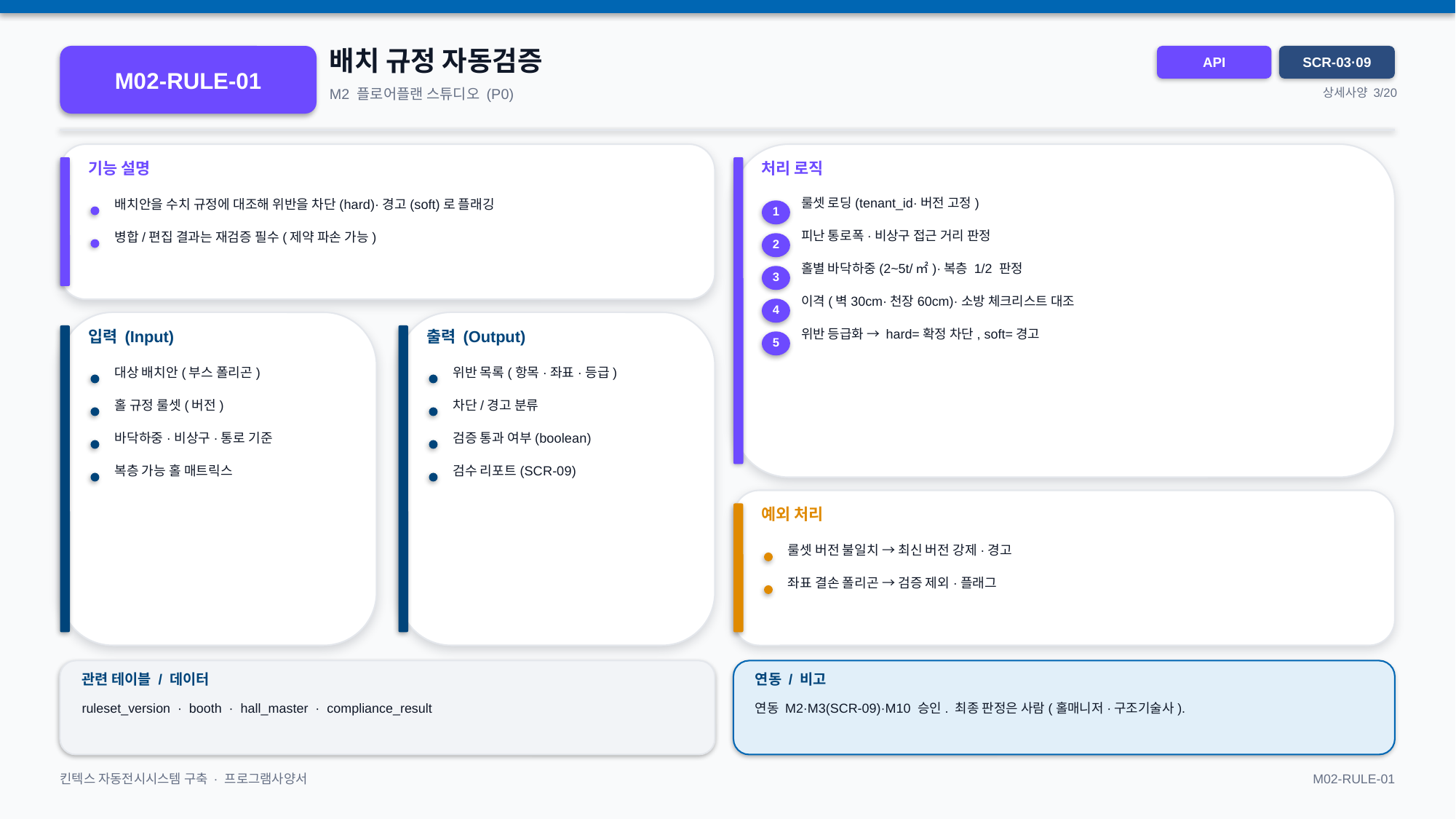

배치 규정 자동검증

M02-RULE-01

API

SCR-03·09
M2 플로어플랜 스튜디오 (P0)
상세사양 3/20

기능 설명
처리 로직
룰셋 로딩(tenant_id·버전 고정)
배치안을 수치 규정에 대조해 위반을 차단(hard)·경고(soft)로 플래깅
1

피난 통로폭·비상구 접근 거리 판정
병합/편집 결과는 재검증 필수(제약 파손 가능)
2

홀별 바닥하중(2~5t/㎡)·복층 1/2 판정
3

이격(벽30cm·천장60cm)·소방 체크리스트 대조
4

입력 (Input)
출력 (Output)
위반 등급화 → hard=확정 차단, soft=경고
5

대상 배치안(부스 폴리곤)
위반 목록(항목·좌표·등급)

홀 규정 룰셋(버전)
차단/경고 분류

바닥하중·비상구·통로 기준
검증 통과 여부(boolean)

복층 가능 홀 매트릭스
검수 리포트(SCR-09)

예외 처리
룰셋 버전 불일치 → 최신 버전 강제·경고

좌표 결손 폴리곤 → 검증 제외·플래그

관련 테이블 / 데이터
연동 / 비고
ruleset_version  ·  booth  ·  hall_master  ·  compliance_result
연동 M2·M3(SCR-09)·M10 승인. 최종 판정은 사람(홀매니저·구조기술사).
킨텍스 자동전시시스템 구축 · 프로그램사양서
M02-RULE-01